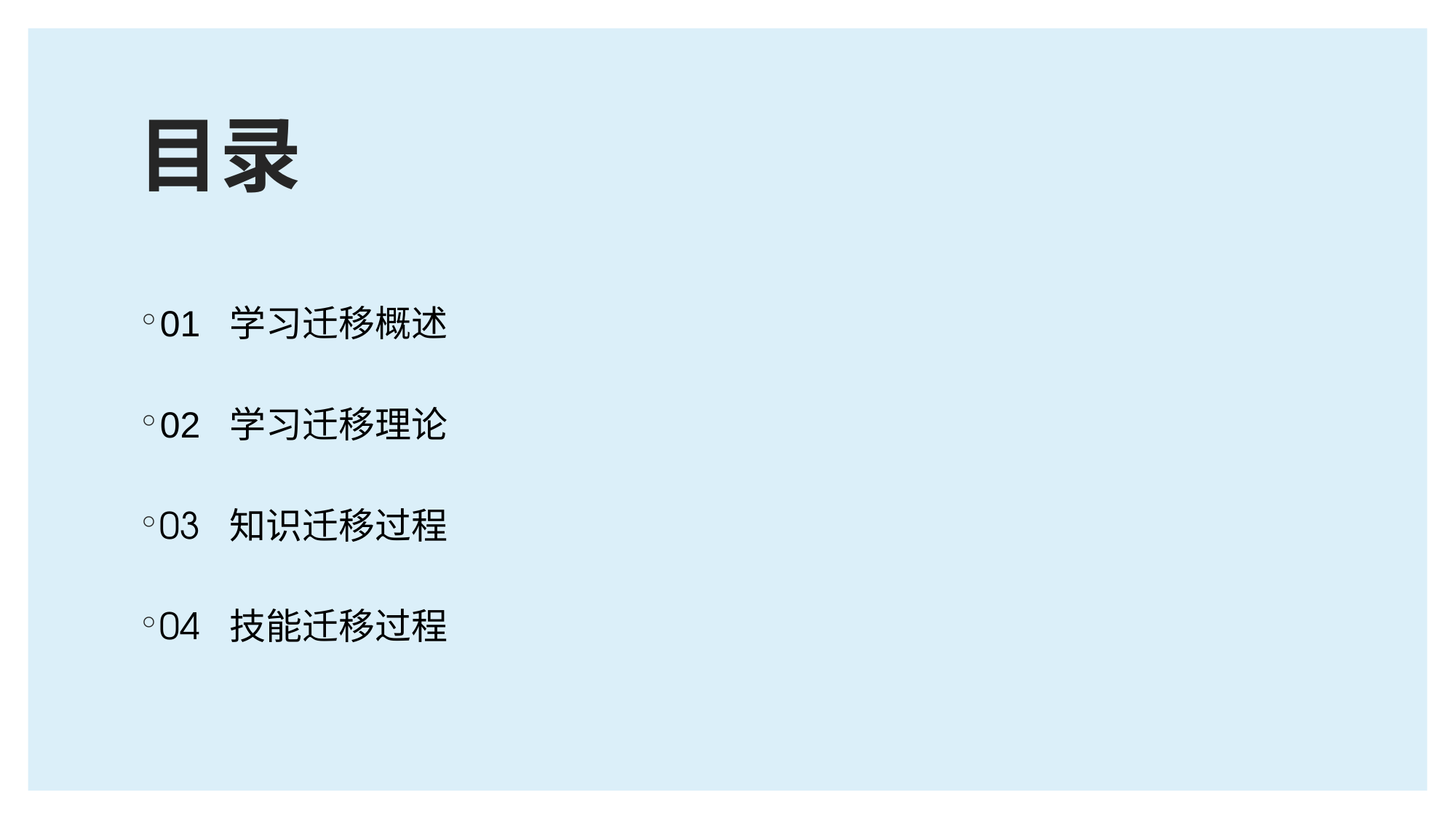

# 目录
01  学习迁移概述
02  学习迁移理论
03  知识迁移过程
04  技能迁移过程